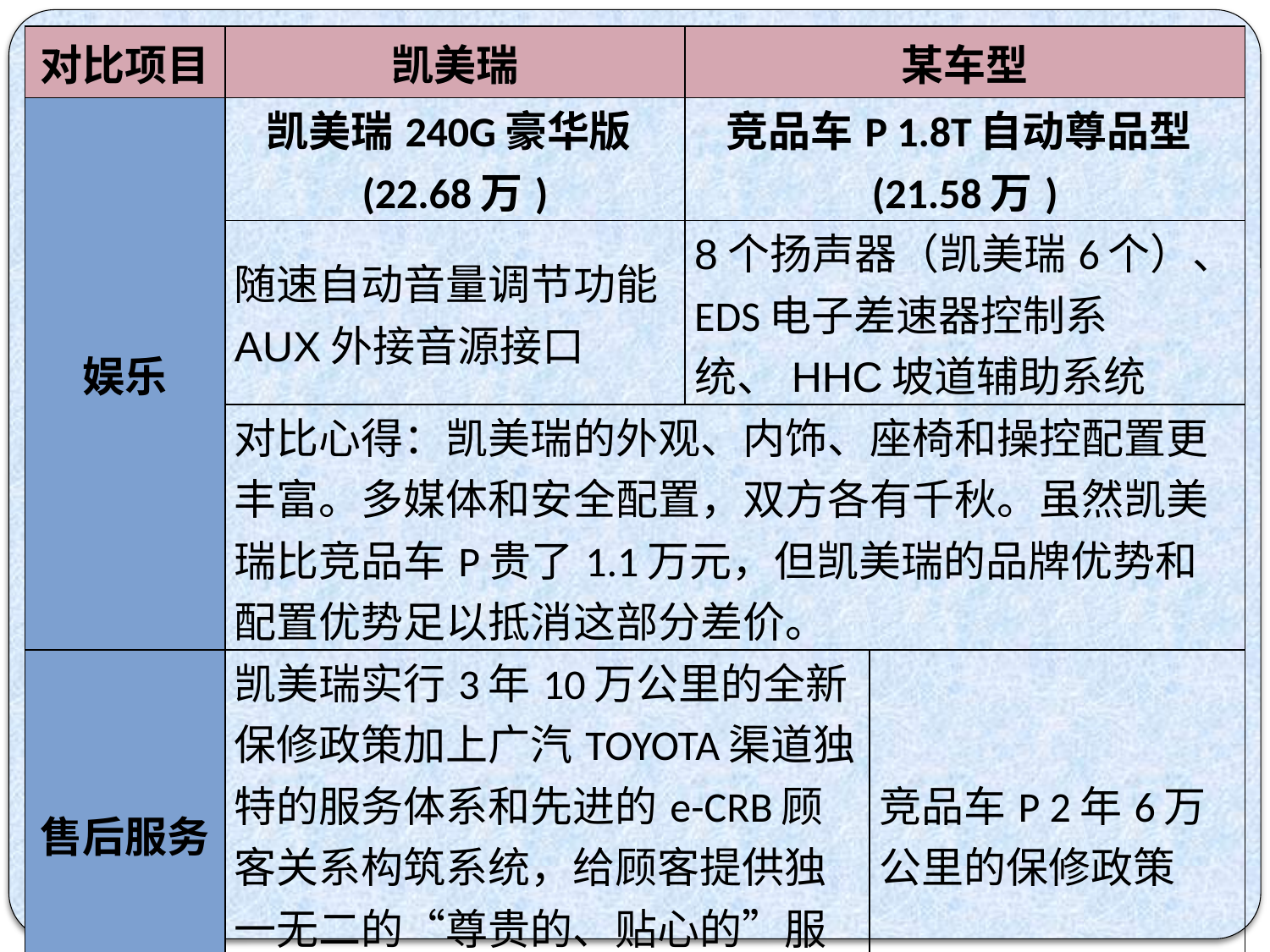

| 对比项目 | 凯美瑞 | 某车型 |  |
| --- | --- | --- | --- |
| 娱乐 | 凯美瑞240G豪华版(22.68万) | 竞品车P 1.8T自动尊品型(21.58万) |  |
|  | 随速自动音量调节功能 AUX外接音源接口 | 8个扬声器（凯美瑞6个）、EDS电子差速器控制系统、HHC坡道辅助系统 |  |
|  | 对比心得：凯美瑞的外观、内饰、座椅和操控配置更丰富。多媒体和安全配置，双方各有千秋。虽然凯美瑞比竞品车P贵了1.1万元，但凯美瑞的品牌优势和配置优势足以抵消这部分差价。 |  |  |
| 售后服务 | 凯美瑞实行3年10万公里的全新保修政策加上广汽TOYOTA渠道独特的服务体系和先进的e-CRB顾客关系构筑系统，给顾客提供独一无二的“尊贵的、贴心的”服务体验。 |  | 竞品车P 2年6万公里的保修政策 |